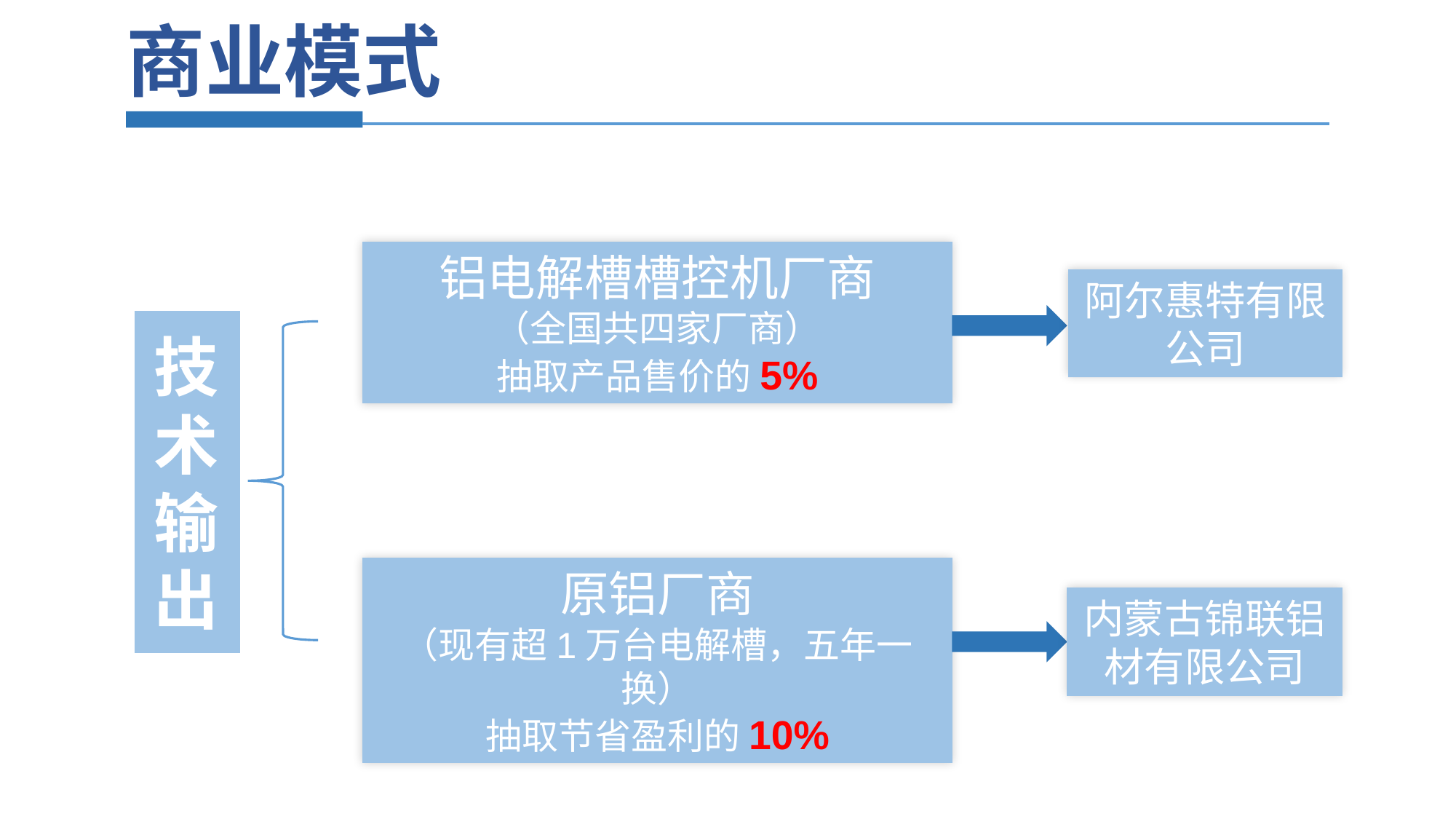

商业模式

铝电解槽槽控机厂商
（全国共四家厂商）
抽取产品售价的5%
阿尔惠特有限公司

技术输出

原铝厂商
（现有超1万台电解槽，五年一换）
抽取节省盈利的10%
内蒙古锦联铝材有限公司